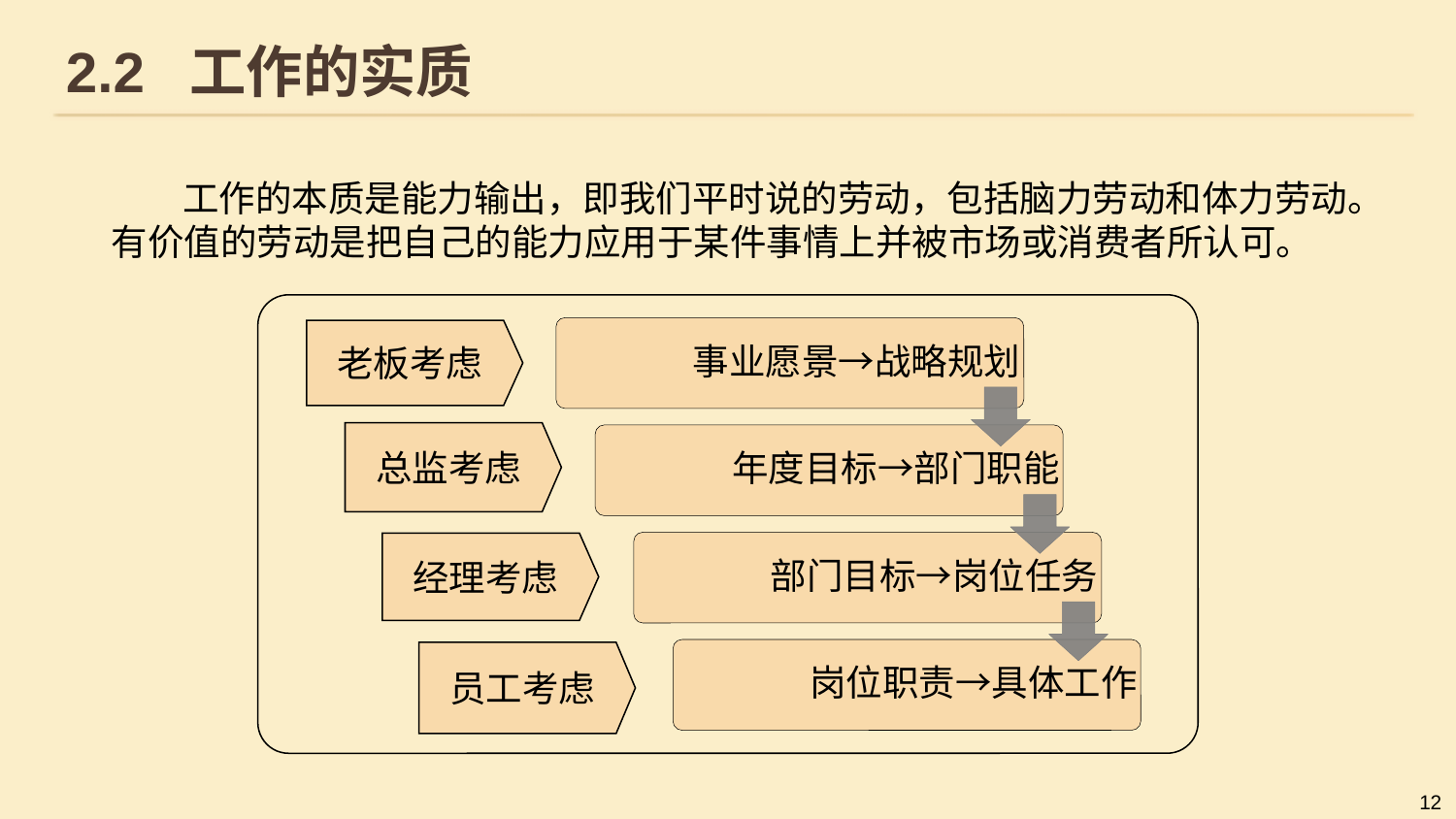

# 2.2  工作的实质
工作的本质是能力输出，即我们平时说的劳动，包括脑力劳动和体力劳动。有价值的劳动是把自己的能力应用于某件事情上并被市场或消费者所认可。

事业愿景→战略规划
年度目标→部门职能
部门目标→岗位任务
岗位职责→具体工作

老板考虑
总监考虑
经理考虑
员工考虑
12